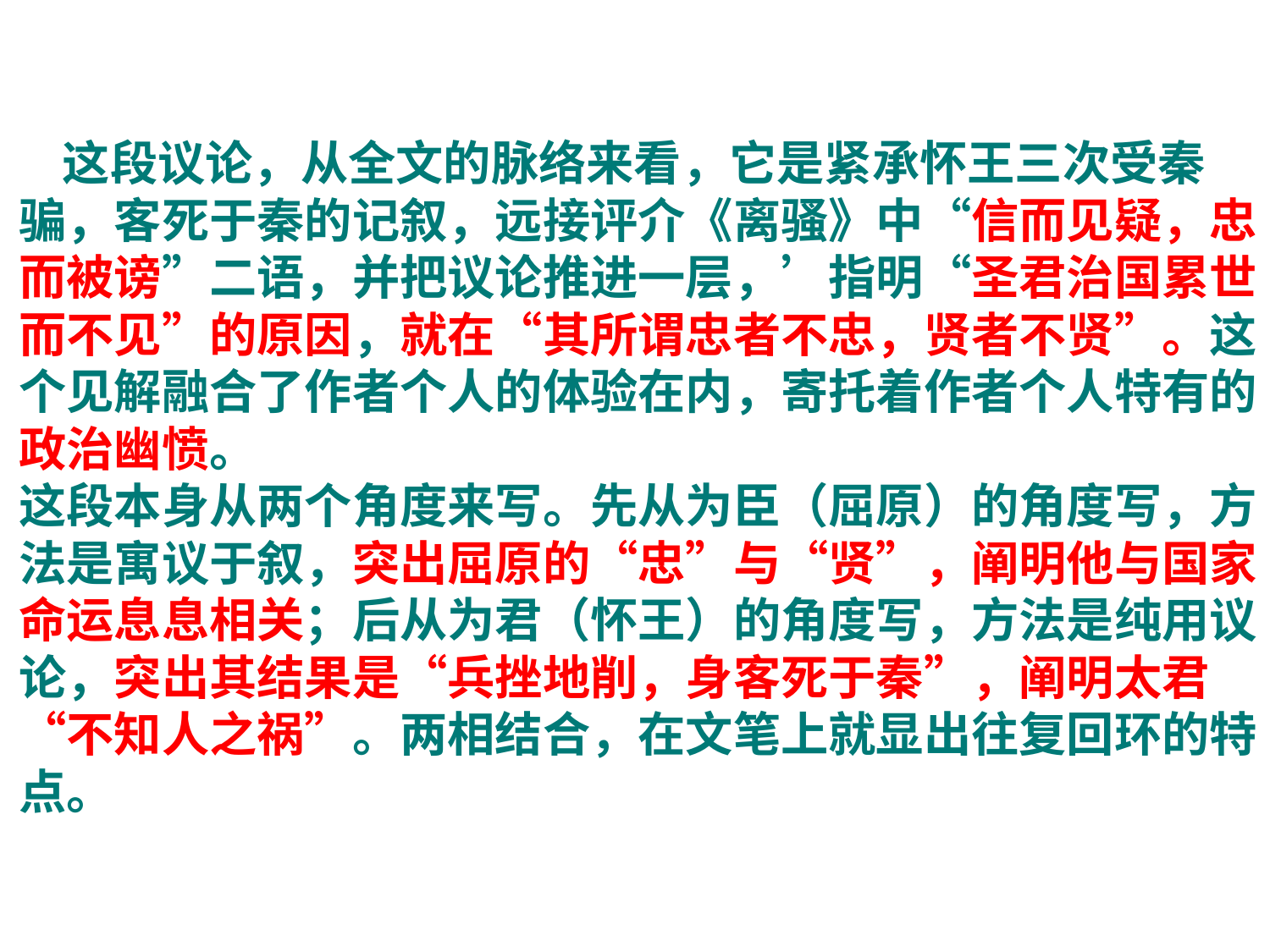

这段议论，从全文的脉络来看，它是紧承怀王三次受秦骗，客死于秦的记叙，远接评介《离骚》中“信而见疑，忠而被谤”二语，并把议论推进一层，’指明“圣君治国累世而不见”的原因，就在“其所谓忠者不忠，贤者不贤”。这个见解融合了作者个人的体验在内，寄托着作者个人特有的政治幽愤。
这段本身从两个角度来写。先从为臣（屈原）的角度写，方法是寓议于叙，突出屈原的“忠”与“贤”，阐明他与国家命运息息相关；后从为君（怀王）的角度写，方法是纯用议论，突出其结果是“兵挫地削，身客死于秦”，阐明太君“不知人之祸”。两相结合，在文笔上就显出往复回环的特点。